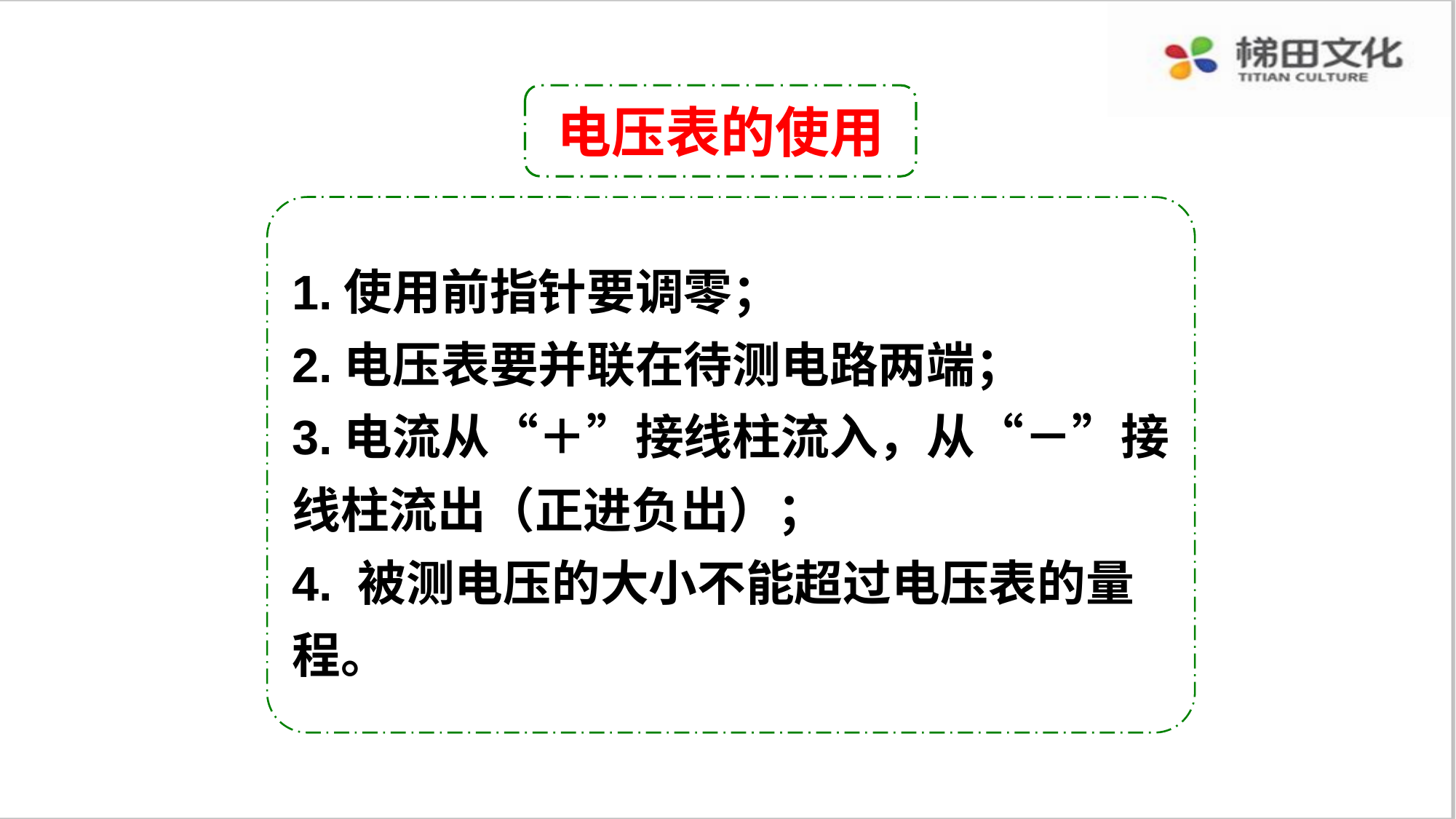

电压表的使用
1.使用前指针要调零；
2.电压表要并联在待测电路两端；
3.电流从“＋”接线柱流入，从“－”接线柱流出（正进负出）；
4. 被测电压的大小不能超过电压表的量
程。